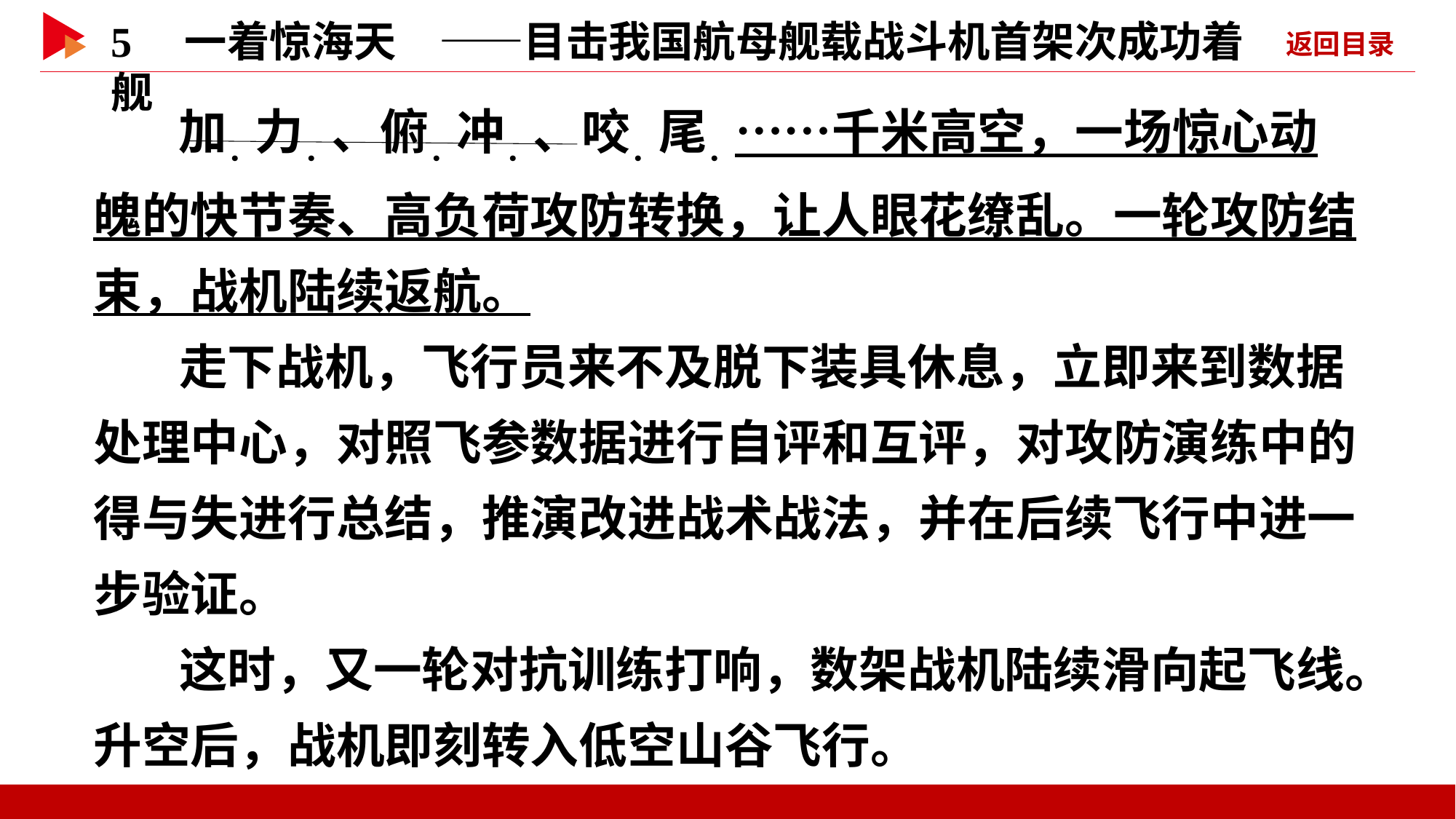

加．力．、俯．冲．、咬．尾．……千米高空，一场惊心动魄的快节奏、高负荷攻防转换，让人眼花缭乱。一轮攻防结束，战机陆续返航。
走下战机，飞行员来不及脱下装具休息，立即来到数据处理中心，对照飞参数据进行自评和互评，对攻防演练中的得与失进行总结，推演改进战术战法，并在后续飞行中进一步验证。
这时，又一轮对抗训练打响，数架战机陆续滑向起飞线。升空后，战机即刻转入低空山谷飞行。